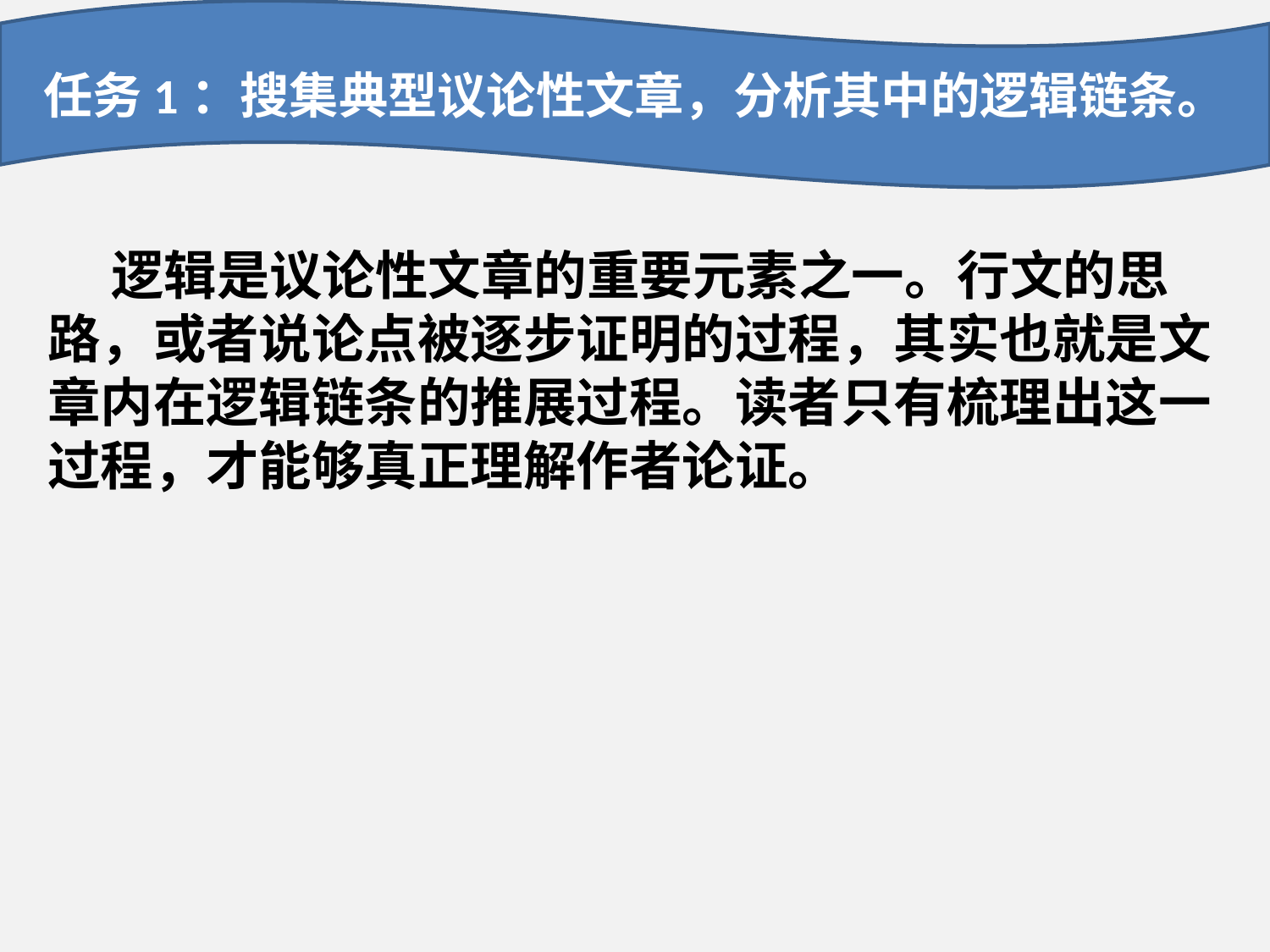

任务1：搜集典型议论性文章，分析其中的逻辑链条。
逻辑是议论性文章的重要元素之一。行文的思路，或者说论点被逐步证明的过程，其实也就是文章内在逻辑链条的推展过程。读者只有梳理出这一过程，才能够真正理解作者论证。